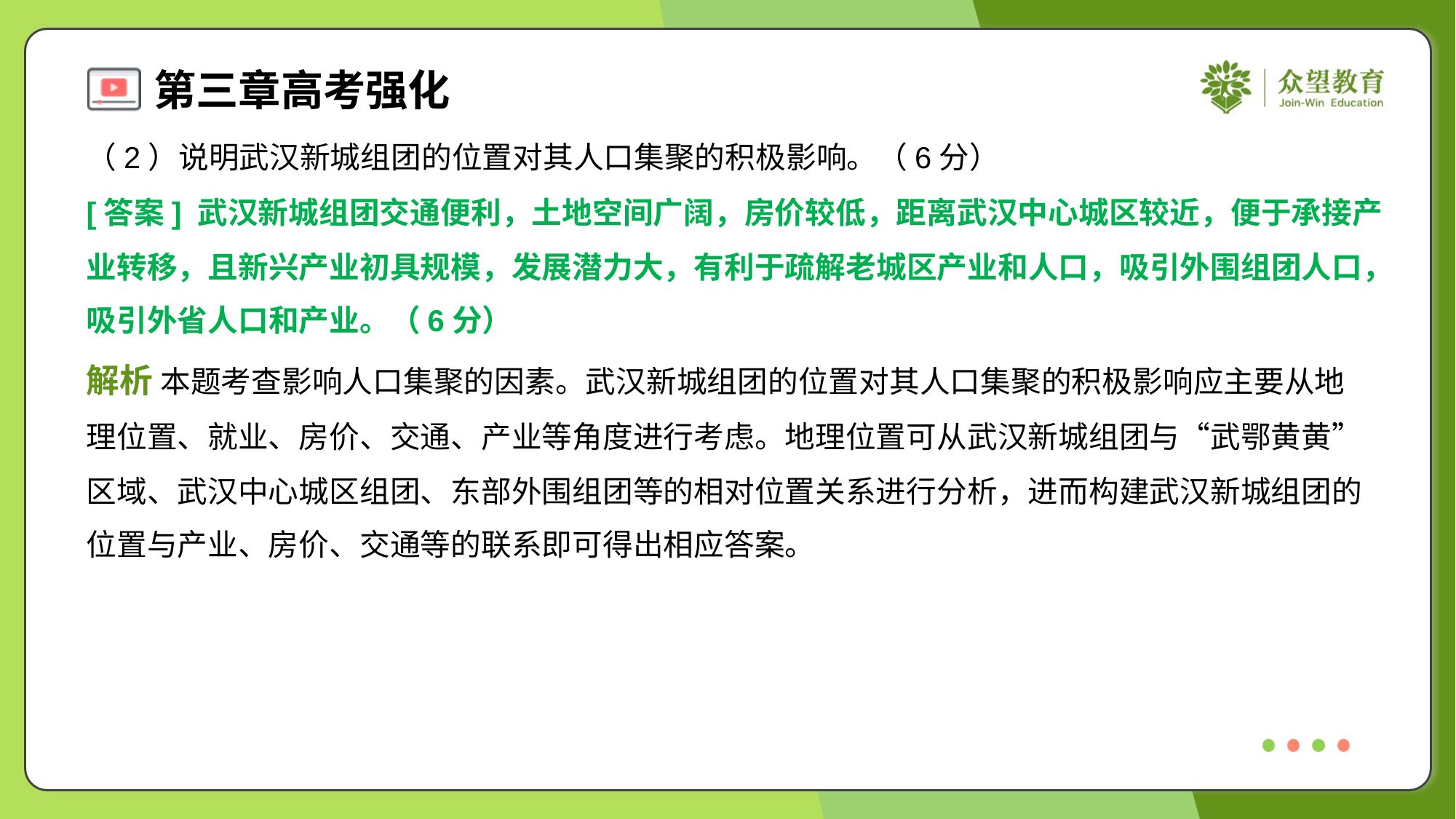

（2）说明武汉新城组团的位置对其人口集聚的积极影响。（6分）
[答案] 武汉新城组团交通便利，土地空间广阔，房价较低，距离武汉中心城区较近，便于承接产
业转移，且新兴产业初具规模，发展潜力大，有利于疏解老城区产业和人口，吸引外围组团人口，
吸引外省人口和产业。（6分）
解析 本题考查影响人口集聚的因素。武汉新城组团的位置对其人口集聚的积极影响应主要从地
理位置、就业、房价、交通、产业等角度进行考虑。地理位置可从武汉新城组团与“武鄂黄黄”
区域、武汉中心城区组团、东部外围组团等的相对位置关系进行分析，进而构建武汉新城组团的
位置与产业、房价、交通等的联系即可得出相应答案。